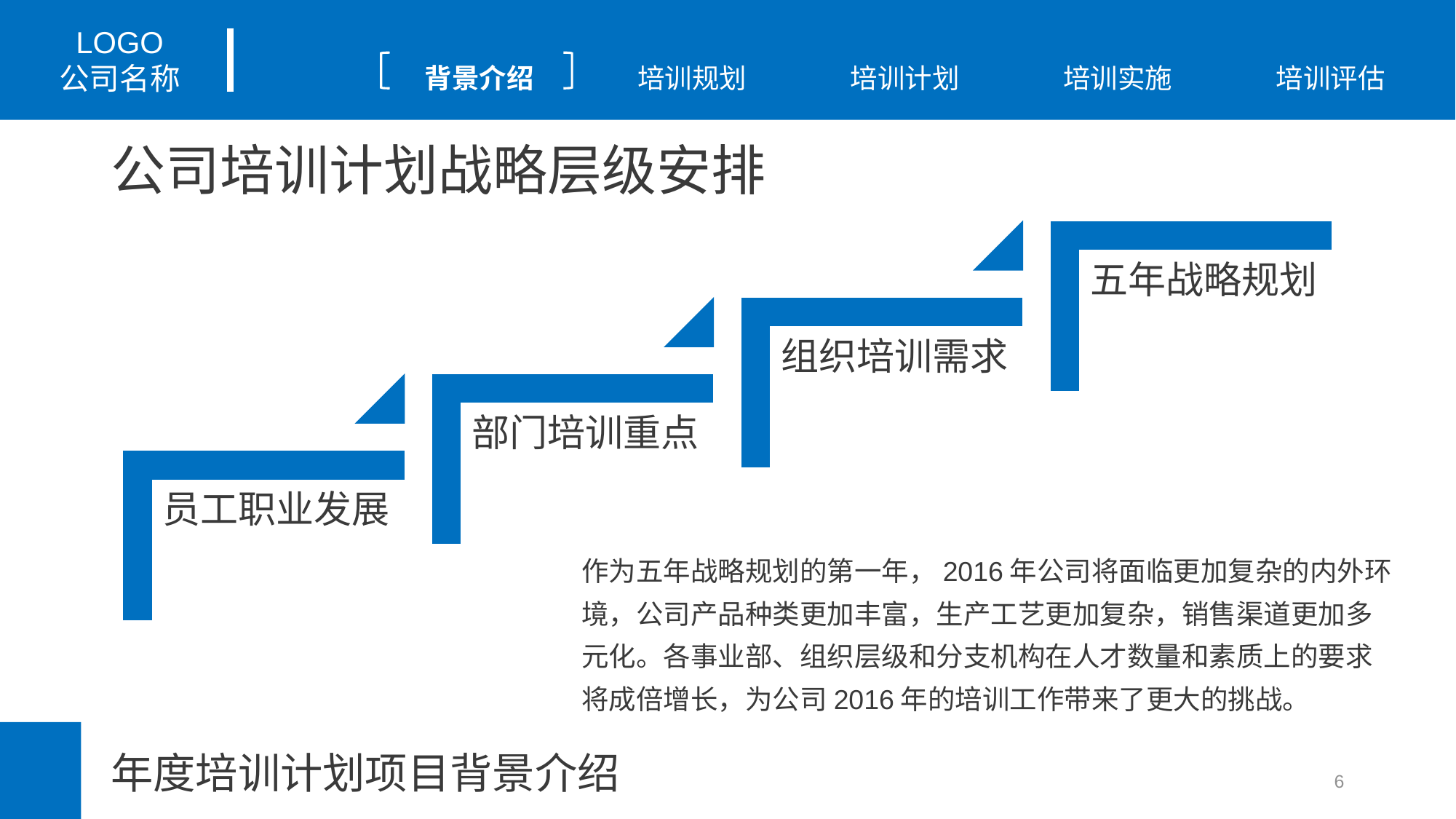

# 公司培训计划战略层级安排
员工职业发展
部门培训重点
组织培训需求
五年战略规划
作为五年战略规划的第一年，2016年公司将面临更加复杂的内外环境，公司产品种类更加丰富，生产工艺更加复杂，销售渠道更加多元化。各事业部、组织层级和分支机构在人才数量和素质上的要求将成倍增长，为公司2016年的培训工作带来了更大的挑战。
年度培训计划项目背景介绍
6